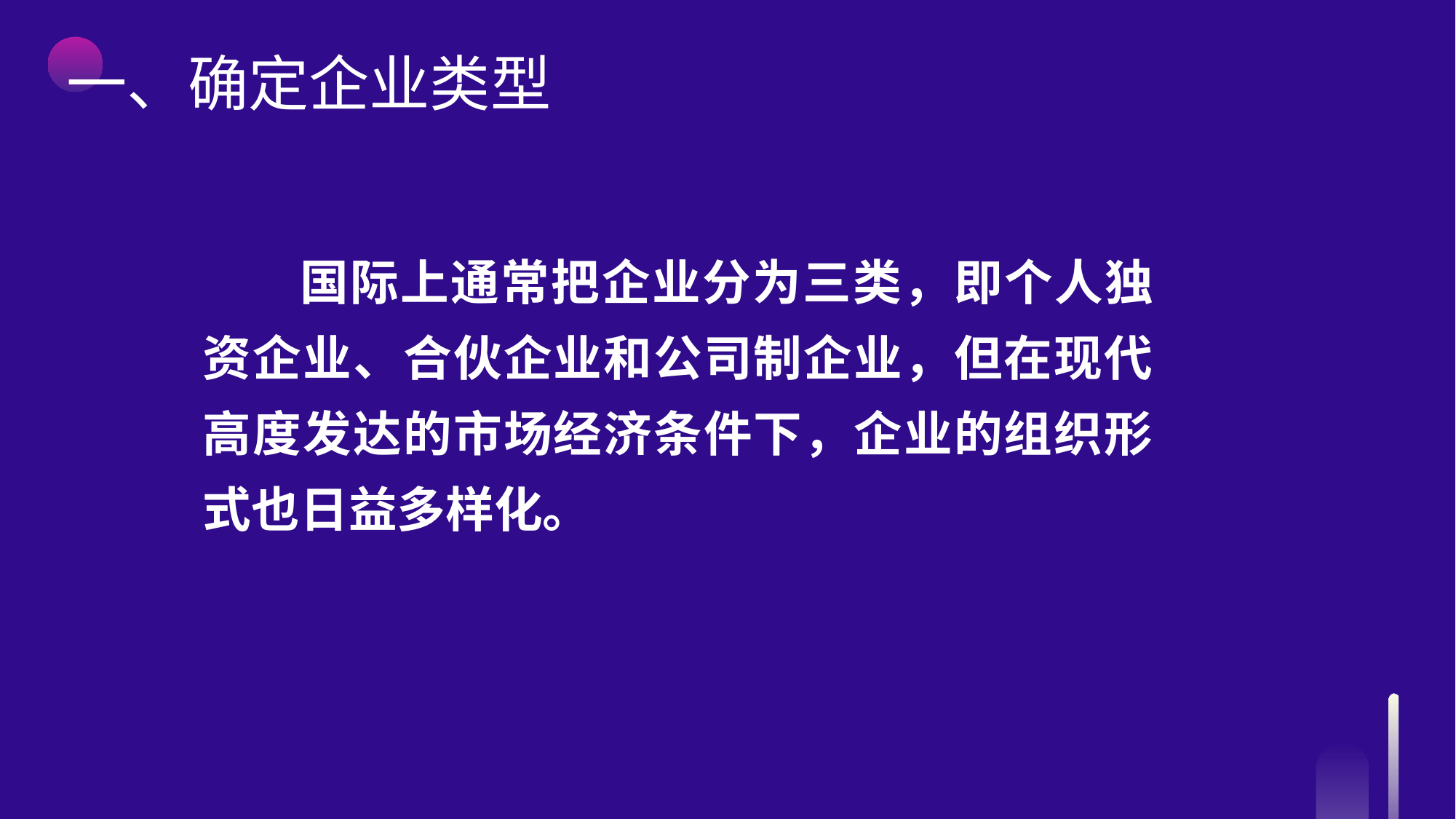

一、确定企业类型
国际上通常把企业分为三类，即个人独资企业、合伙企业和公司制企业，但在现代高度发达的市场经济条件下，企业的组织形式也日益多样化。